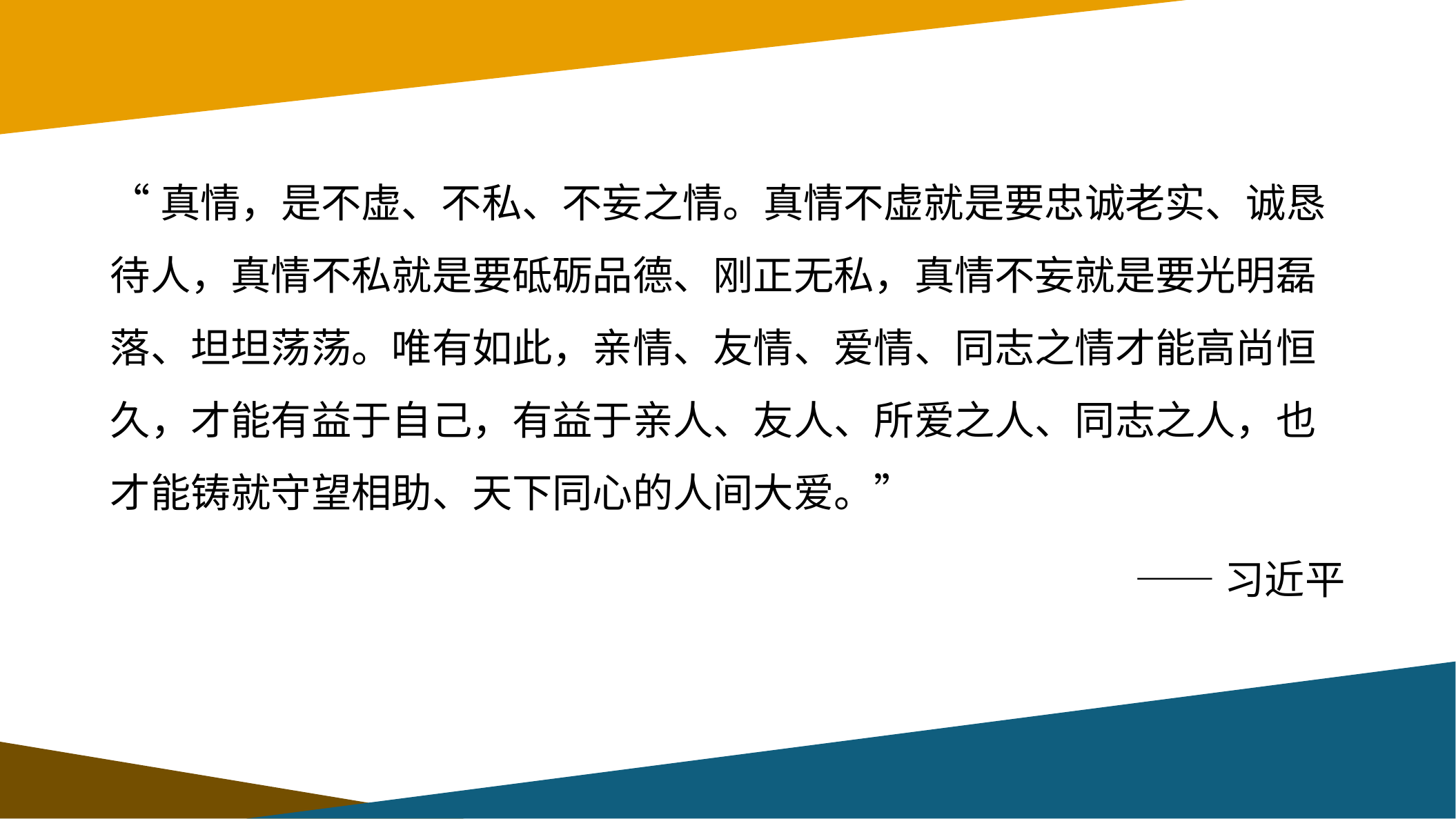

“真情，是不虚、不私、不妄之情。真情不虚就是要忠诚老实、诚恳待人，真情不私就是要砥砺品德、刚正无私，真情不妄就是要光明磊落、坦坦荡荡。唯有如此，亲情、友情、爱情、同志之情才能高尚恒久，才能有益于自己，有益于亲人、友人、所爱之人、同志之人，也才能铸就守望相助、天下同心的人间大爱。”
——习近平